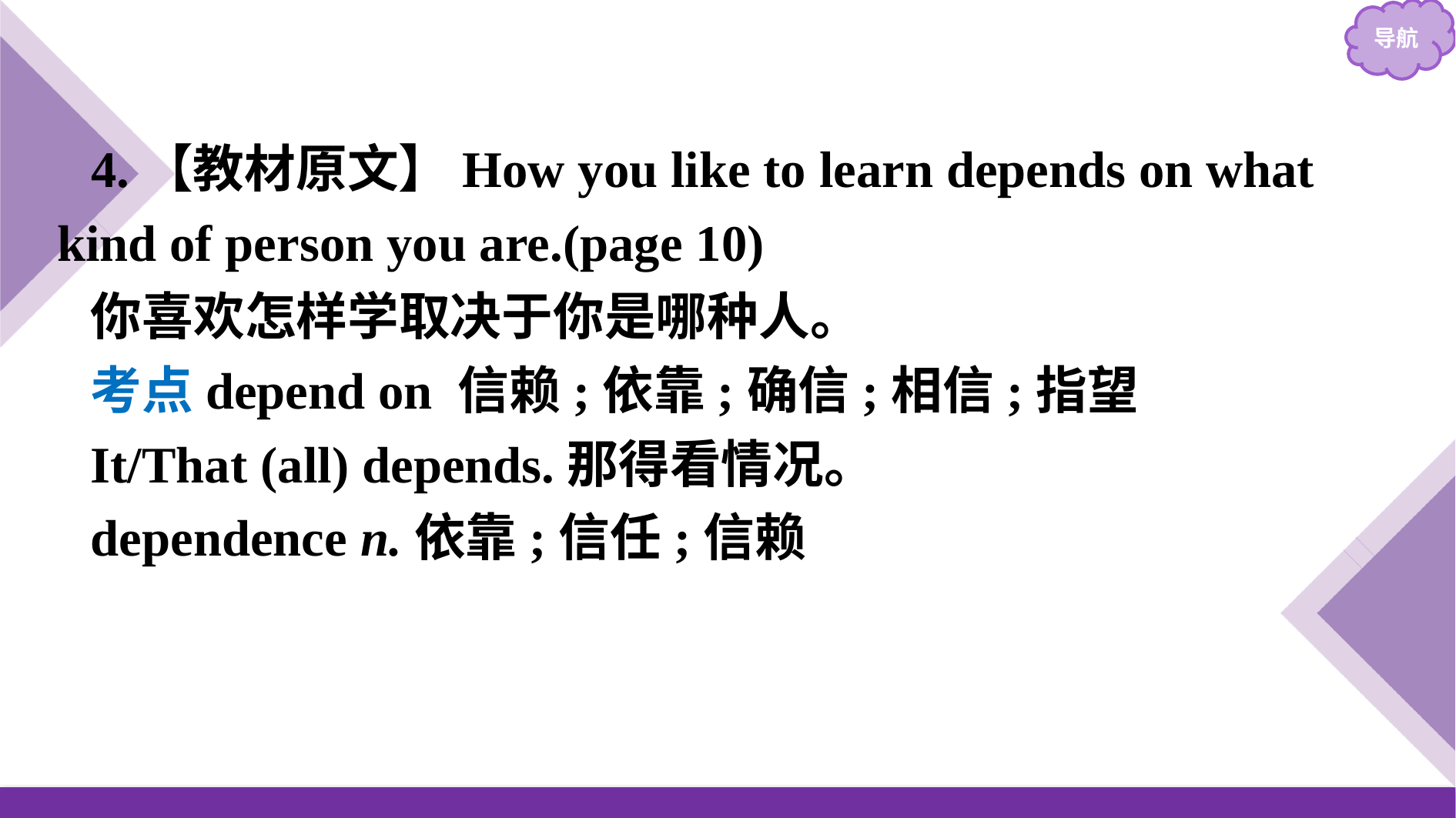

4.【教材原文】How you like to learn depends on what kind of person you are.(page 10)
你喜欢怎样学取决于你是哪种人。
考点depend on 信赖;依靠;确信;相信;指望
It/That (all) depends.那得看情况。
dependence n.依靠;信任;信赖